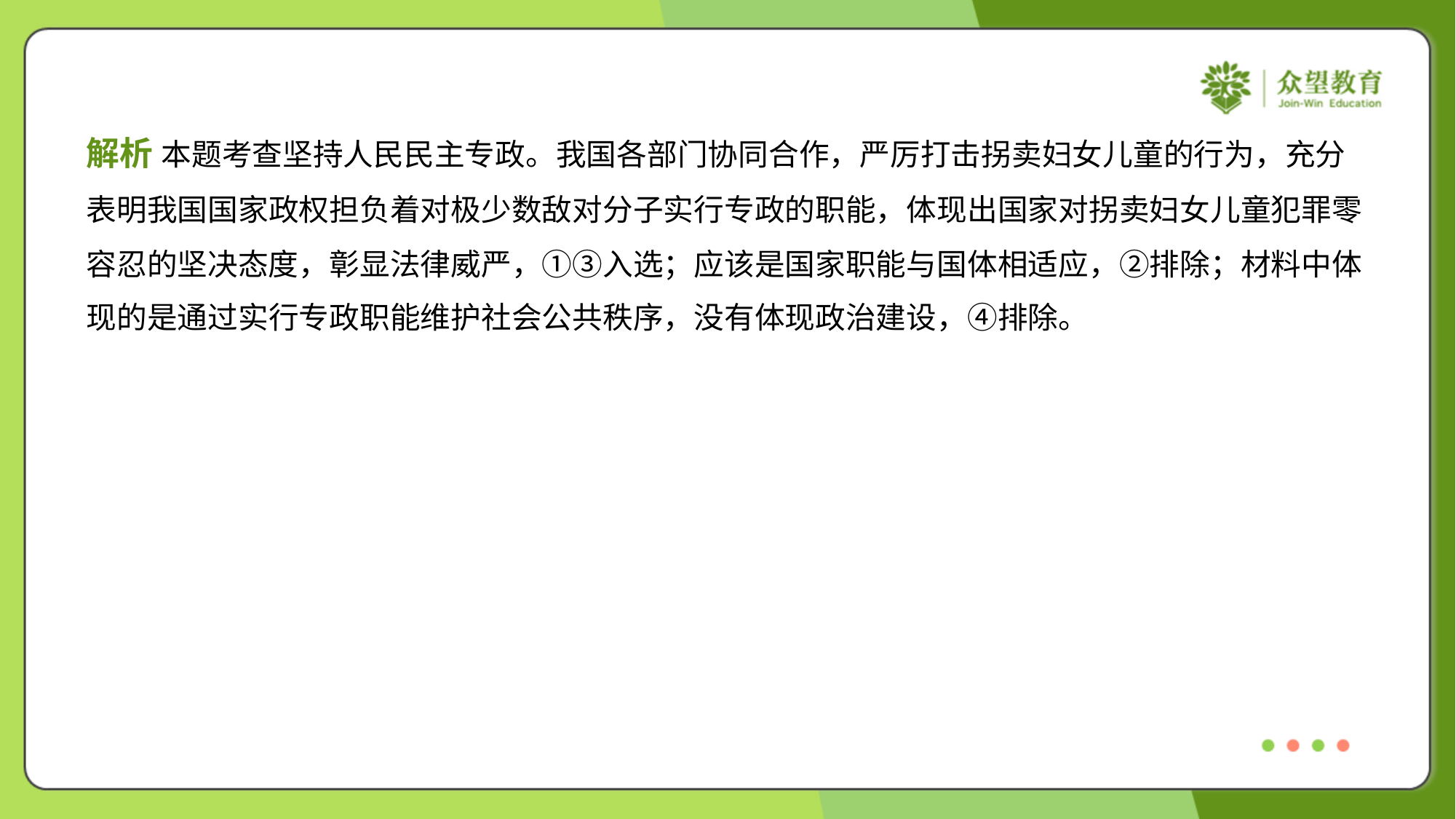

解析 本题考查坚持人民民主专政。我国各部门协同合作，严厉打击拐卖妇女儿童的行为，充分
表明我国国家政权担负着对极少数敌对分子实行专政的职能，体现出国家对拐卖妇女儿童犯罪零
容忍的坚决态度，彰显法律威严，①③入选；应该是国家职能与国体相适应，②排除；材料中体
现的是通过实行专政职能维护社会公共秩序，没有体现政治建设，④排除。